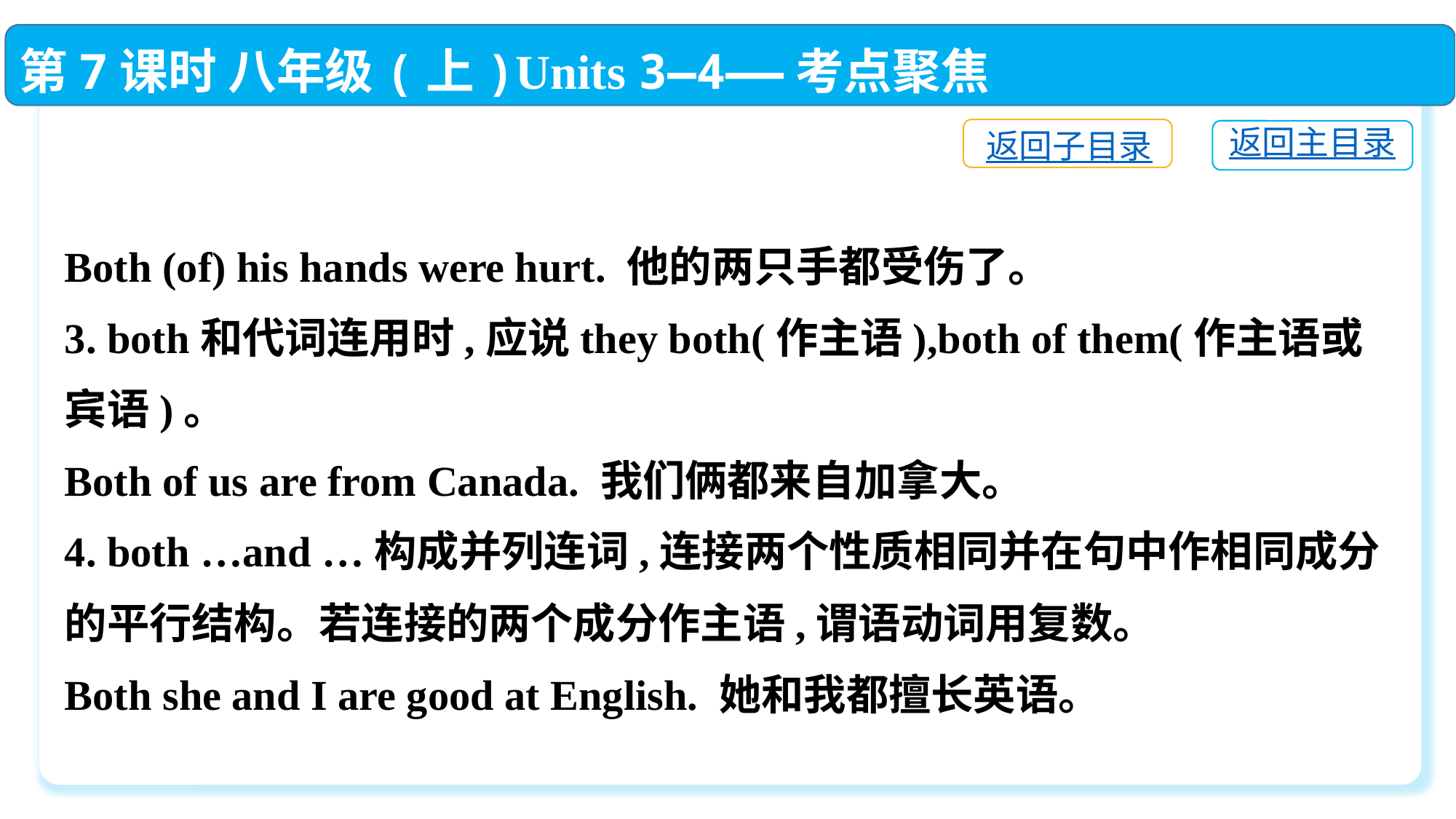

第7课时 八年级(上)Units 3—4——考点聚焦

返回子目录
返回主目录
Both (of) his hands were hurt. 他的两只手都受伤了。
3. both和代词连用时,应说they both(作主语),both of them(作主语或宾语)。
Both of us are from Canada. 我们俩都来自加拿大。
4. both …and …构成并列连词,连接两个性质相同并在句中作相同成分的平行结构。若连接的两个成分作主语,谓语动词用复数。
Both she and I are good at English. 她和我都擅长英语。